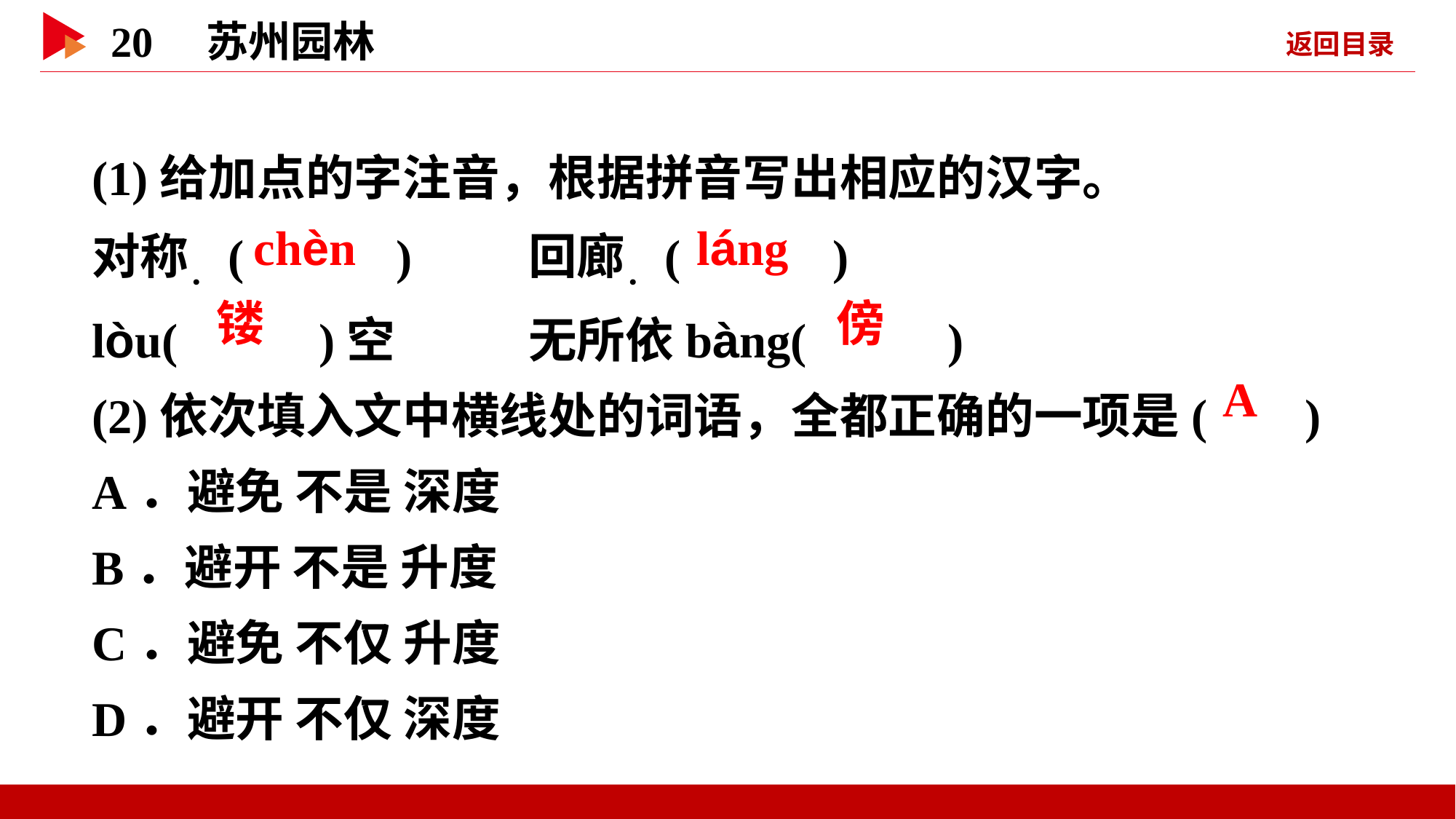

(1)给加点的字注音，根据拼音写出相应的汉字。
对称．(            )    	回廊．(            )
lòu(      )空     	无所依bàng(      )
(2)依次填入文中横线处的词语，全都正确的一项是(        )
A．避免 不是 深度
B．避开 不是 升度
C．避免 不仅 升度
D．避开 不仅 深度
 chèn
 láng
   镂
   傍
   A